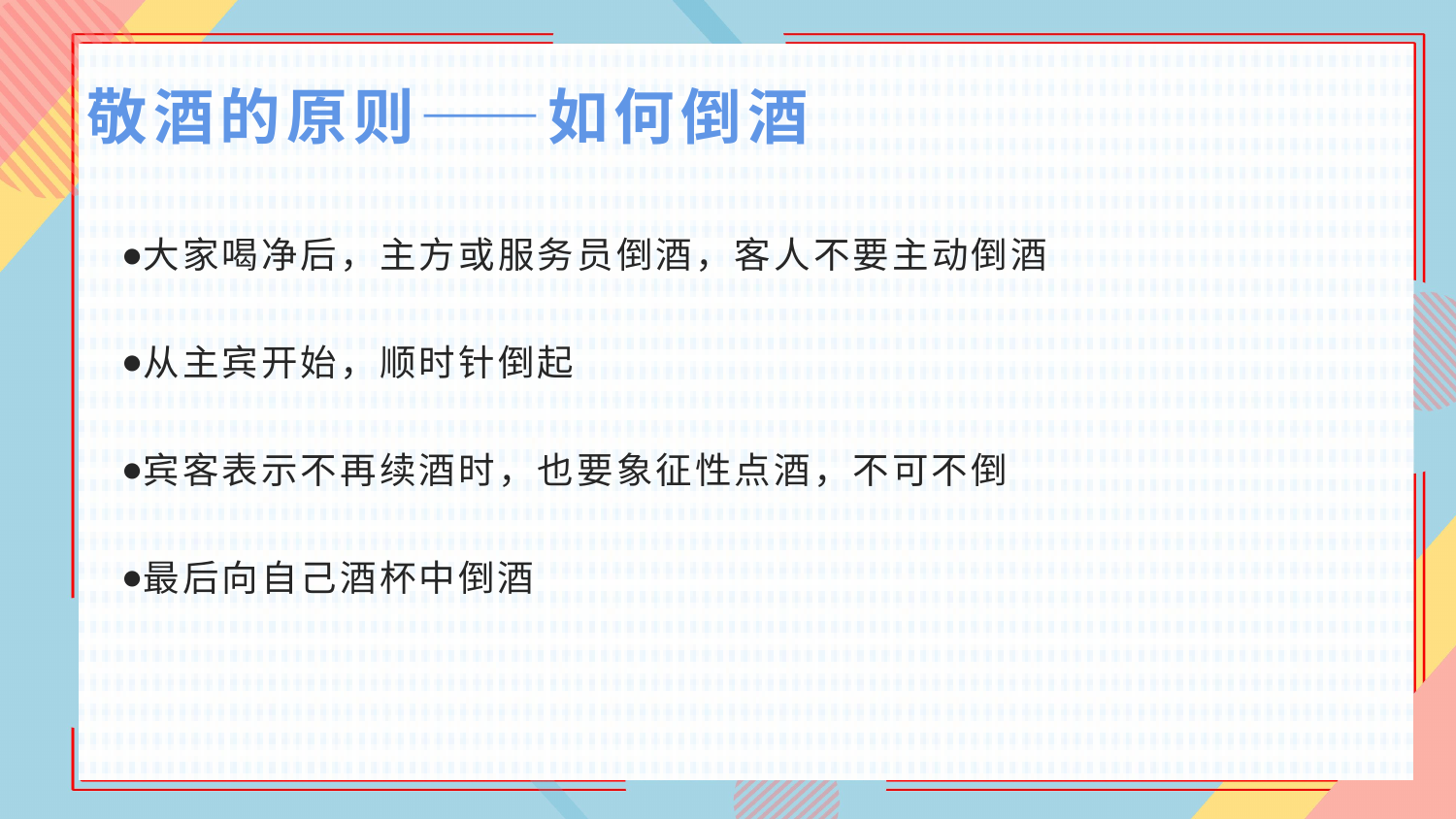

# 敬酒的原则——如何倒酒
大家喝净后，主方或服务员倒酒，客人不要主动倒酒
从主宾开始，顺时针倒起
宾客表示不再续酒时，也要象征性点酒，不可不倒
最后向自己酒杯中倒酒